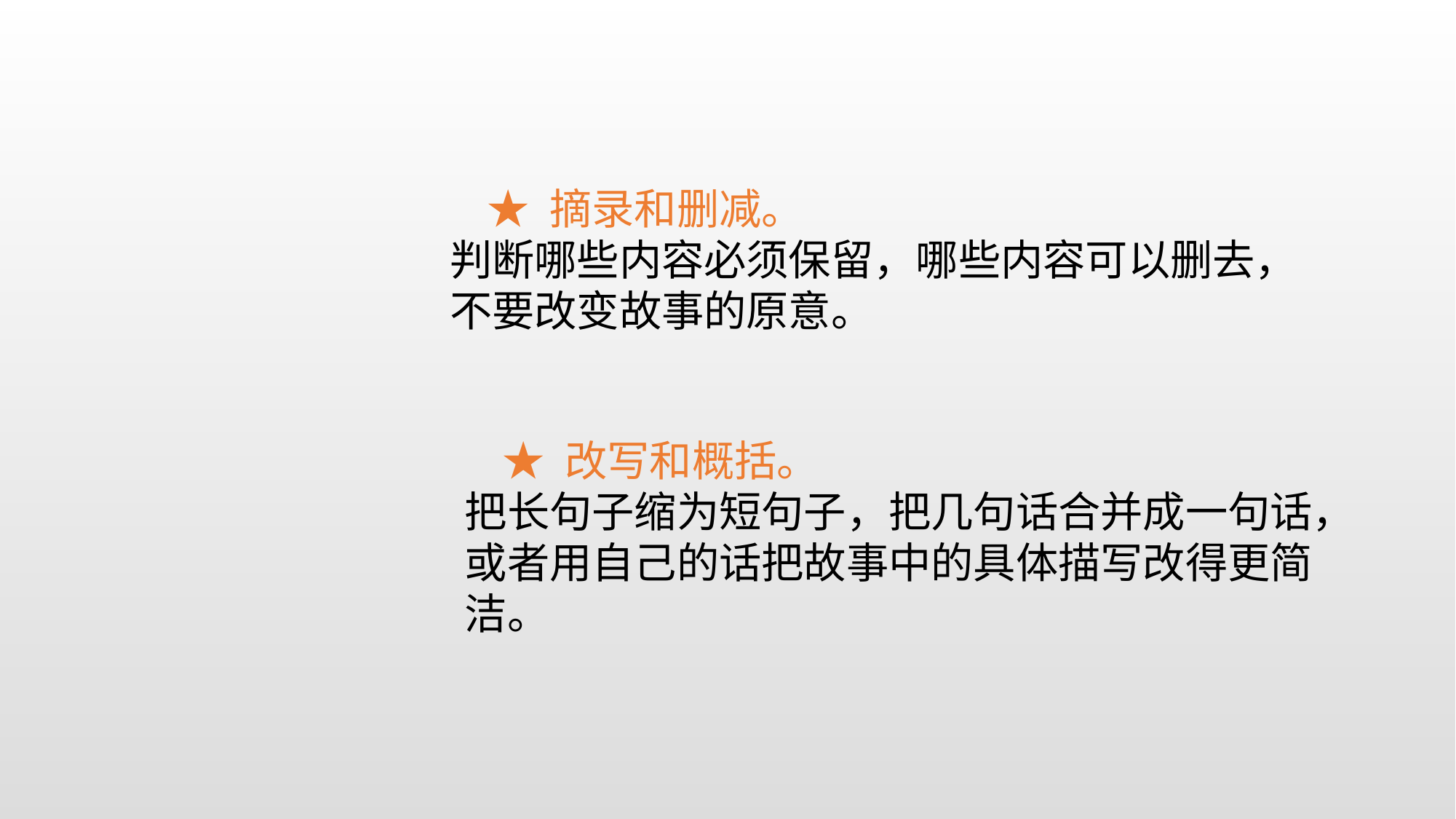

★ 摘录和删减。
判断哪些内容必须保留，哪些内容可以删去，不要改变故事的原意。
    ★ 改写和概括。
把长句子缩为短句子，把几句话合并成一句话，或者用自己的话把故事中的具体描写改得更简洁。